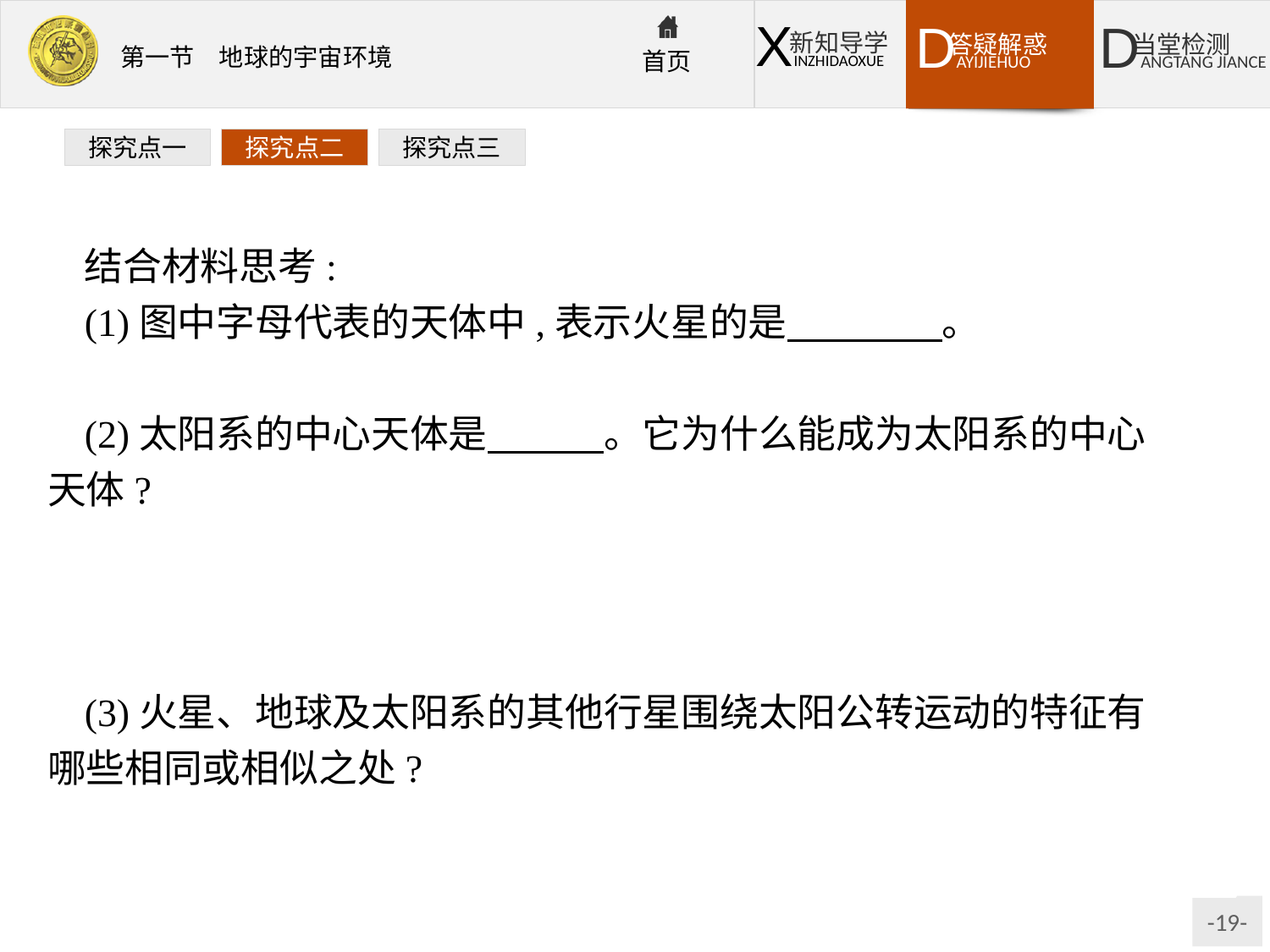

探究点一
探究点二
探究点三
结合材料思考:
(1)图中字母代表的天体中,表示火星的是　　　　。
提示:D
(2)太阳系的中心天体是　　　。它为什么能成为太阳系的中心天体?
提示:太阳　由于太阳的质量约占整个太阳系质量的99.86%,在强大的引力作用下,其他天体都围绕太阳运行,故太阳是太阳系的中心天体。
(3)火星、地球及太阳系的其他行星围绕太阳公转运动的特征有哪些相同或相似之处?
提示:八颗行星绕日公转的运动特征具有同向性、近圆性、共面性。